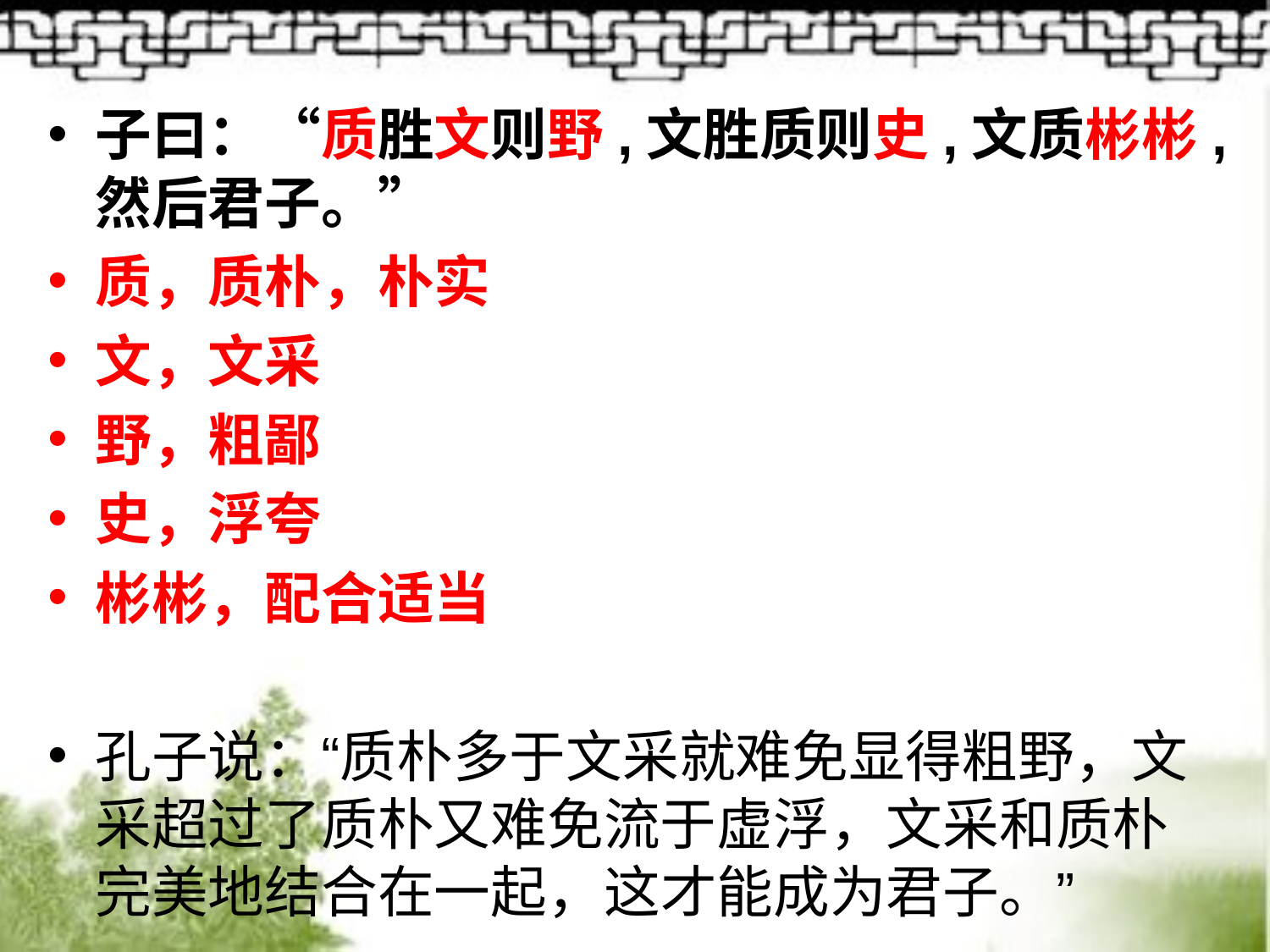

#
子曰：“质胜文则野,文胜质则史,文质彬彬,然后君子。”
质，质朴，朴实
文，文采
野，粗鄙
史，浮夸
彬彬，配合适当

孔子说：“质朴多于文采就难免显得粗野，文采超过了质朴又难免流于虚浮，文采和质朴完美地结合在一起，这才能成为君子。”